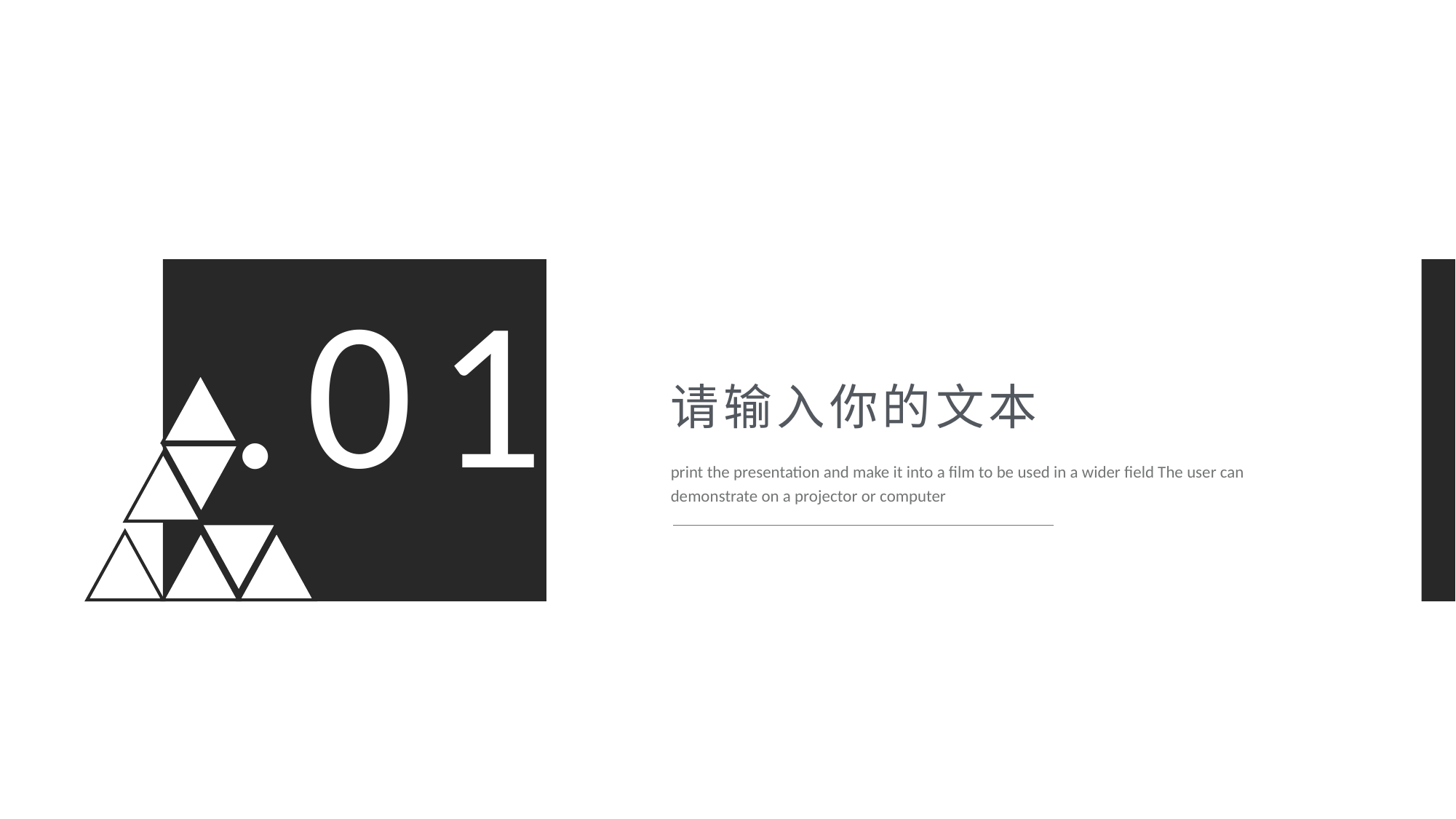

.01
请输入你的文本

print the presentation and make it into a film to be used in a wider field The user can demonstrate on a projector or computer